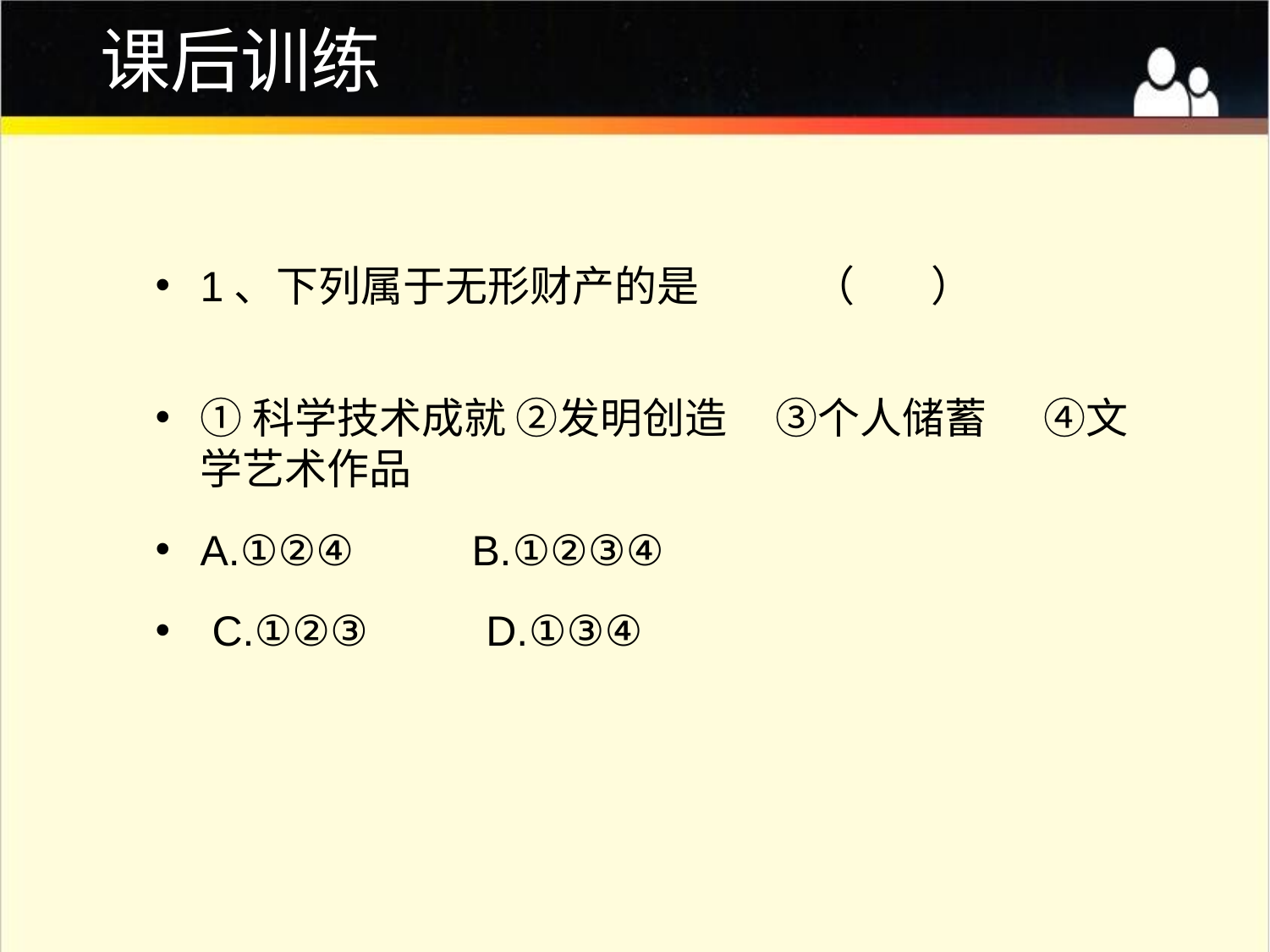

# 课后训练
1、下列属于无形财产的是            （        ）
①科学技术成就 ②发明创造     ③个人储蓄      ④文学艺术作品
A.①②④          B.①②③④
 C.①②③          D.①③④